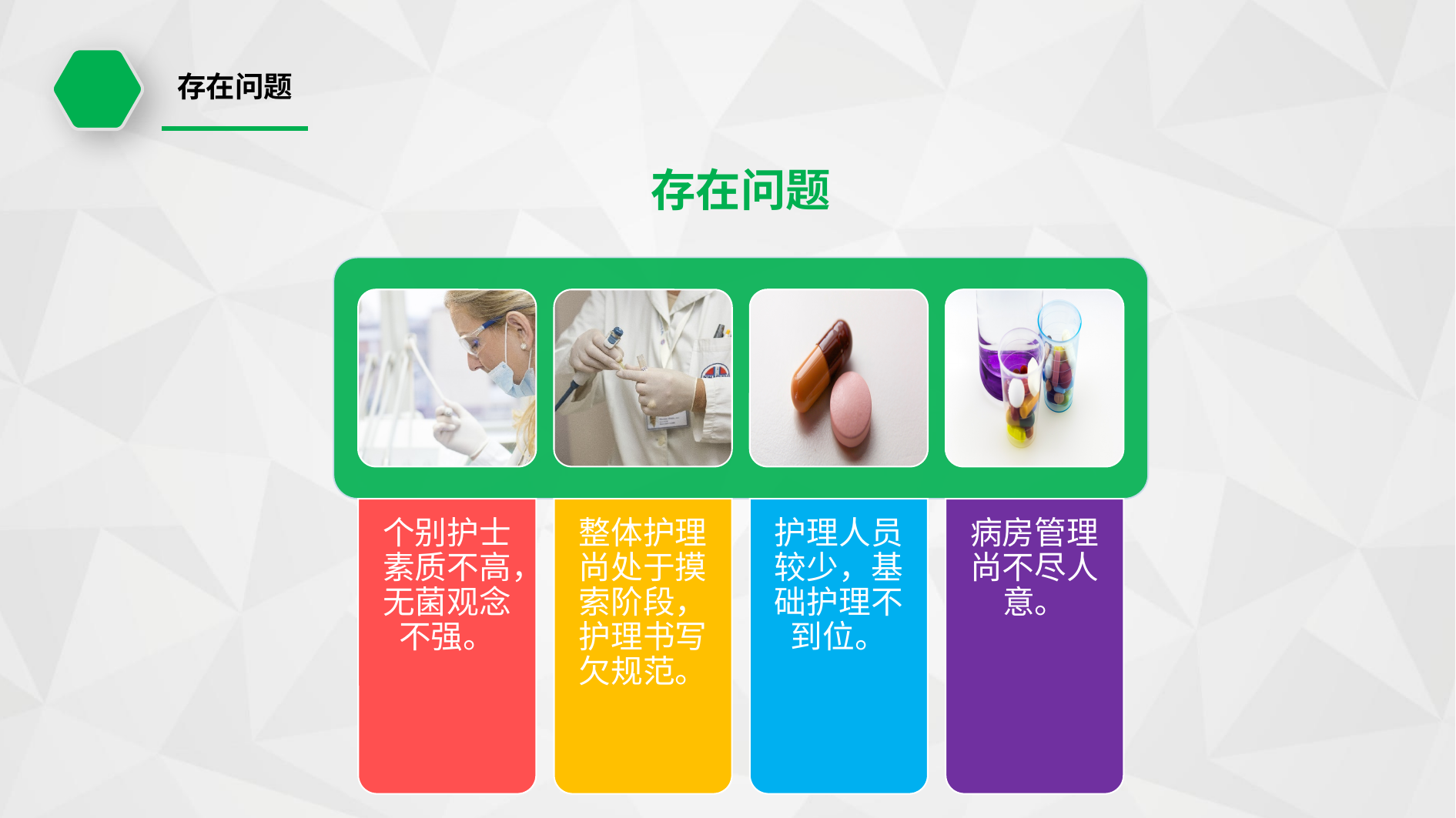

存在问题
存在问题

个别护士素质不高，无菌观念不强。

整体护理尚处于摸索阶段，护理书写欠规范。

护理人员较少，基础护理不到位。

病房管理尚不尽人意。